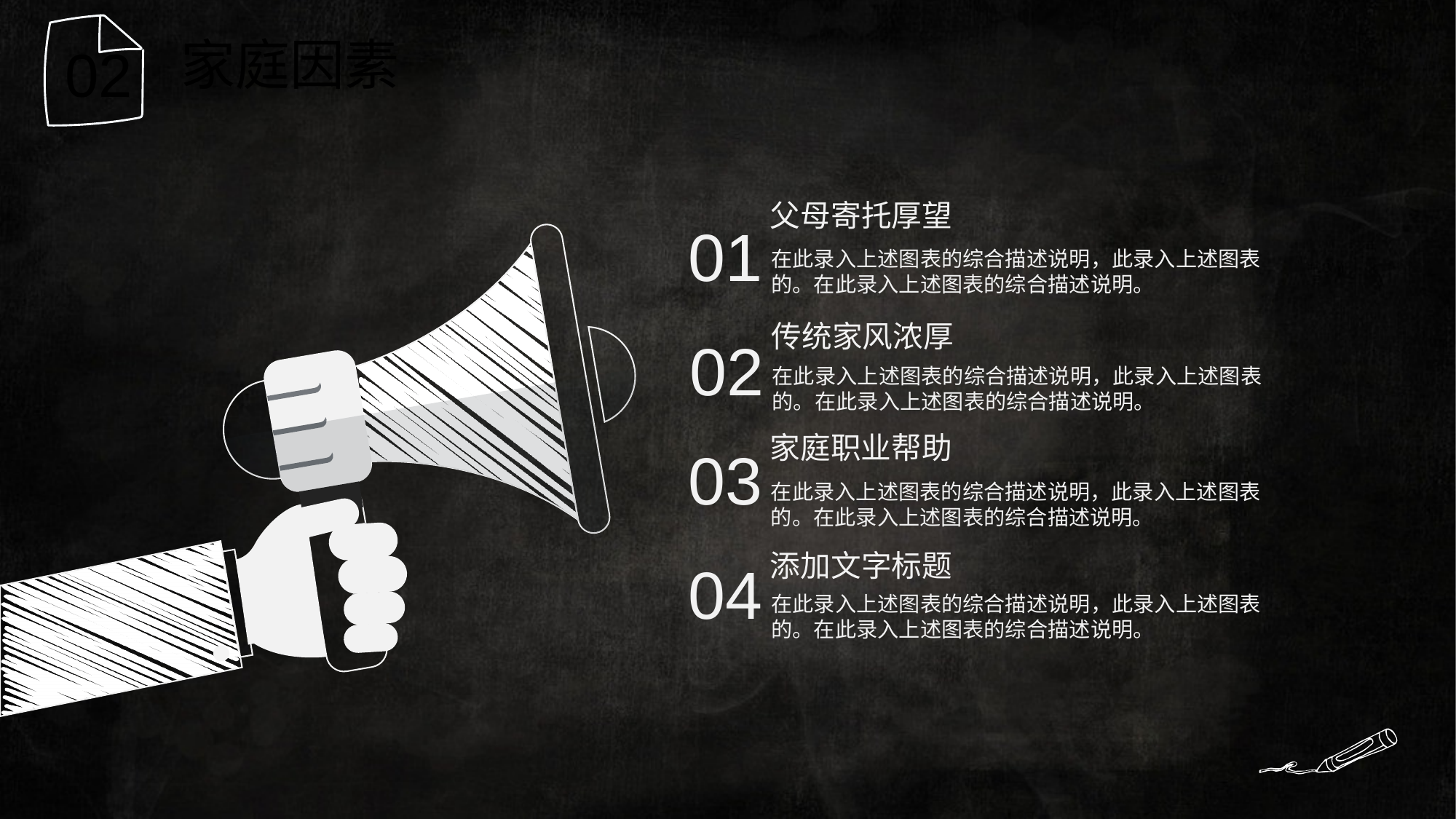

家庭因素
02
父母寄托厚望
在此录入上述图表的综合描述说明，此录入上述图表的。在此录入上述图表的综合描述说明。
01

传统家风浓厚
在此录入上述图表的综合描述说明，此录入上述图表的。在此录入上述图表的综合描述说明。
02
家庭职业帮助
在此录入上述图表的综合描述说明，此录入上述图表的。在此录入上述图表的综合描述说明。
03
添加文字标题
在此录入上述图表的综合描述说明，此录入上述图表的。在此录入上述图表的综合描述说明。
04